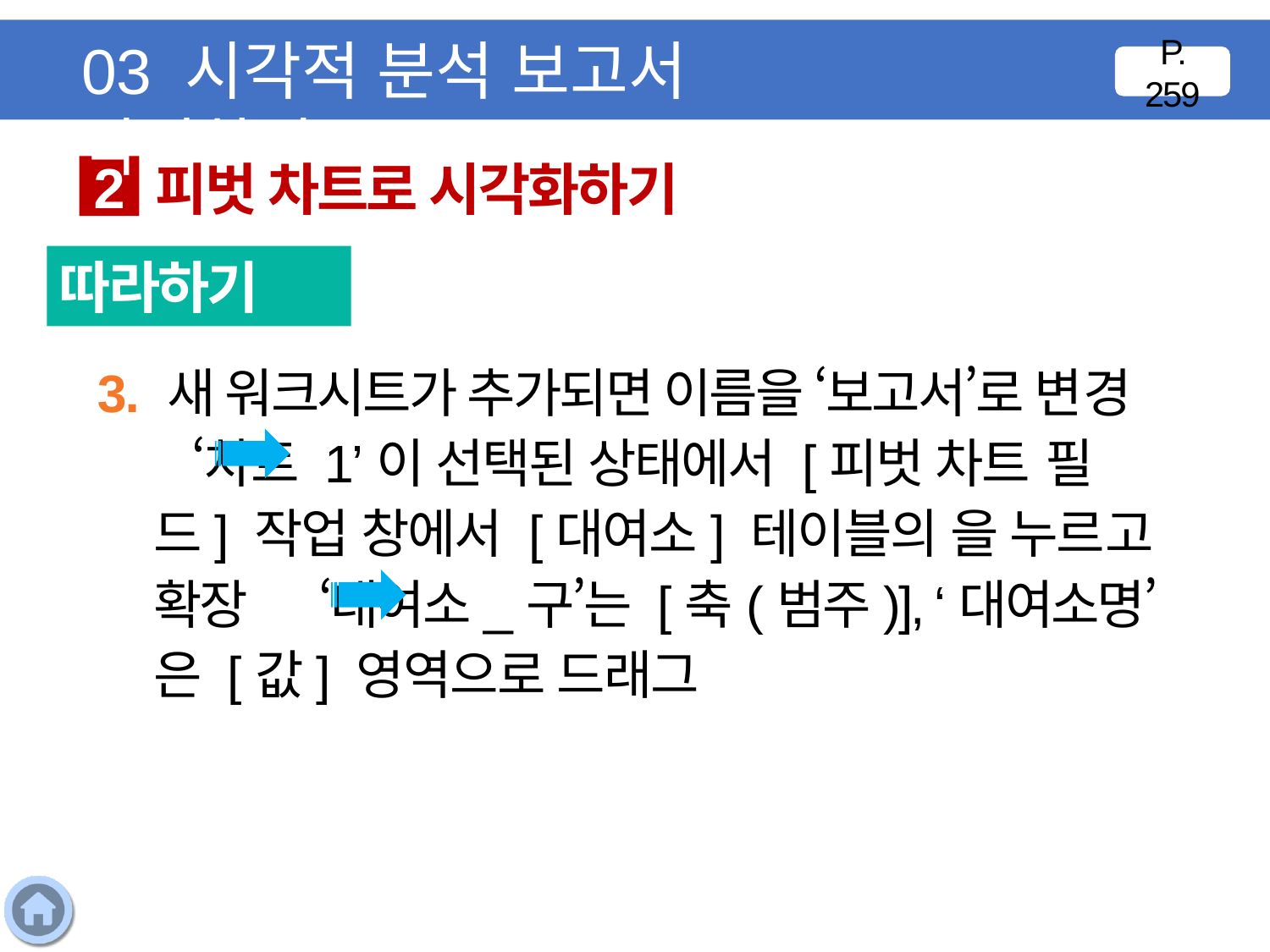

03 시각적 분석 보고서 작성하기
P. 259
피벗 차트로 시각화하기
2
따라하기
3. 새 워크시트가 추가되면 이름을 ‘보고서’로 변경      ‘차트 1’이 선택된 상태에서 [피벗 차트 필드] 작업 창에서 [대여소] 테이블의 을 누르고 확장      ‘대여소_구’는 [축(범주)], ‘대여소명’은 [값] 영역으로 드래그